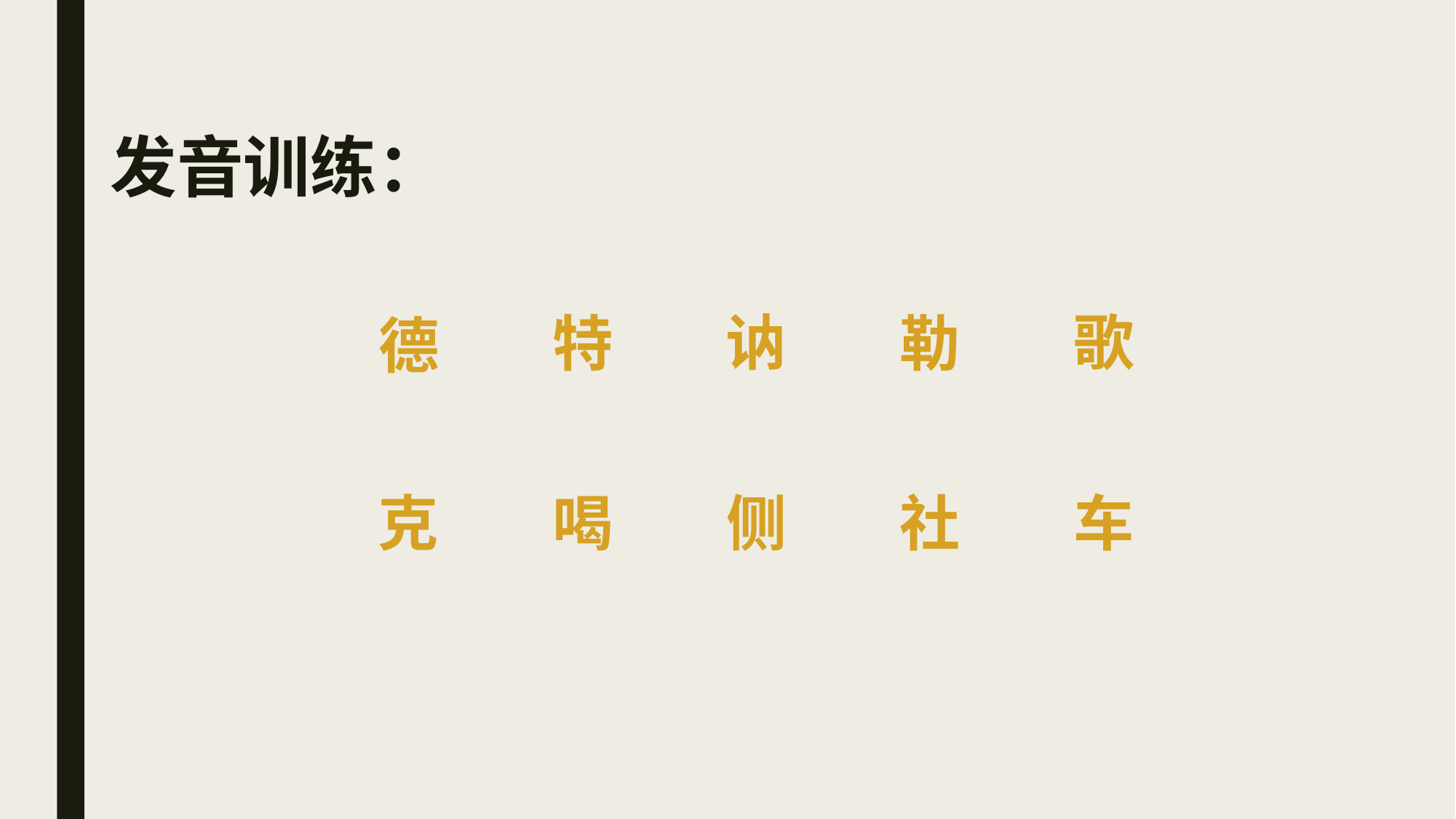

# 发音训练：
讷
歌
特
勒
德
克
喝
侧
社
车